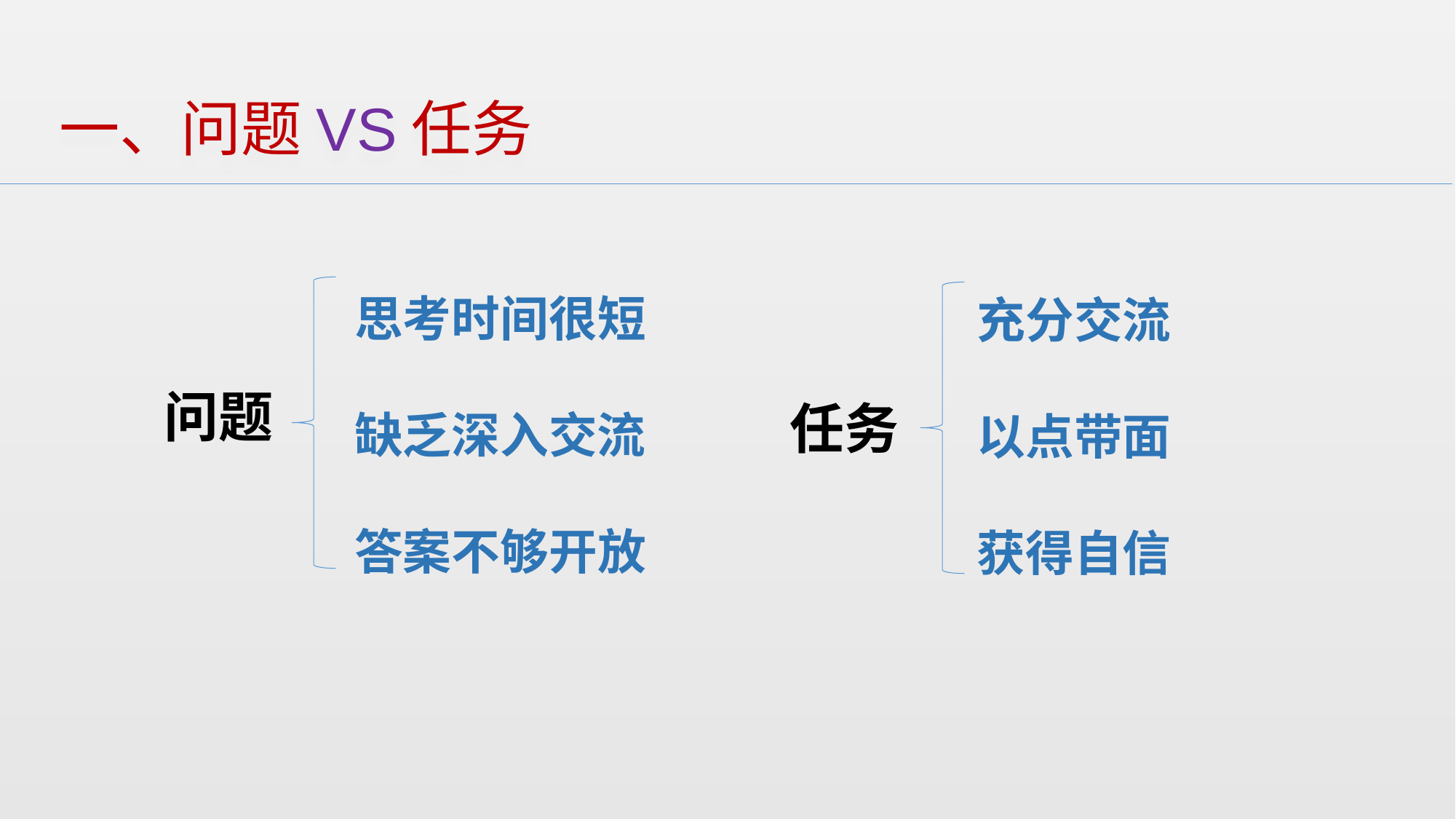

# 一、问题VS任务
思考时间很短
缺乏深入交流
答案不够开放
充分交流
以点带面
获得自信

问题
任务